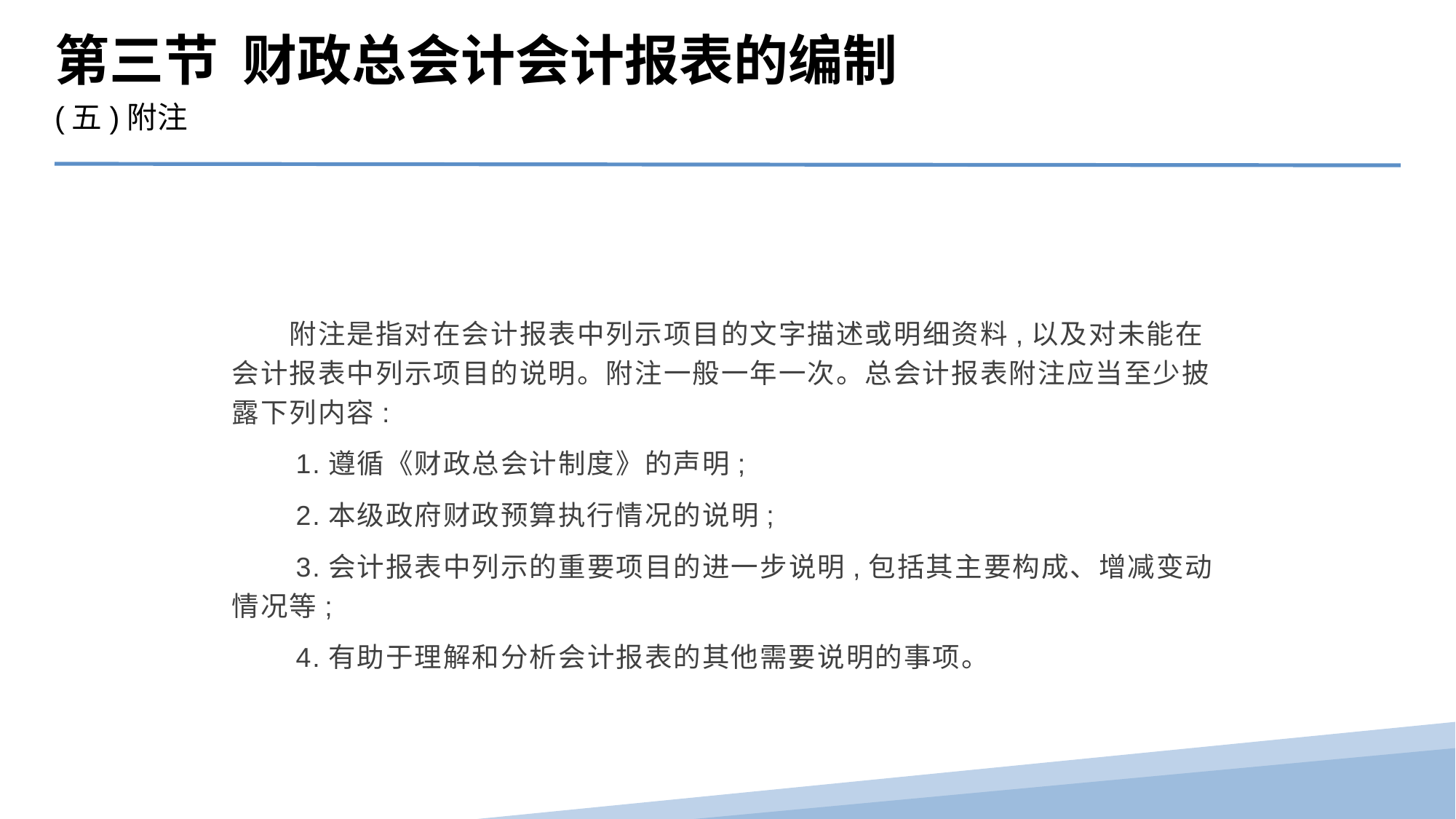

第三节  财政总会计会计报表的编制
(五)附注

　　附注是指对在会计报表中列示项目的文字描述或明细资料,以及对未能在会计报表中列示项目的说明。附注一般一年一次。总会计报表附注应当至少披露下列内容:
　　1.遵循《财政总会计制度》的声明;
　　2.本级政府财政预算执行情况的说明;
　　3.会计报表中列示的重要项目的进一步说明,包括其主要构成、增减变动情况等;
　　4.有助于理解和分析会计报表的其他需要说明的事项。